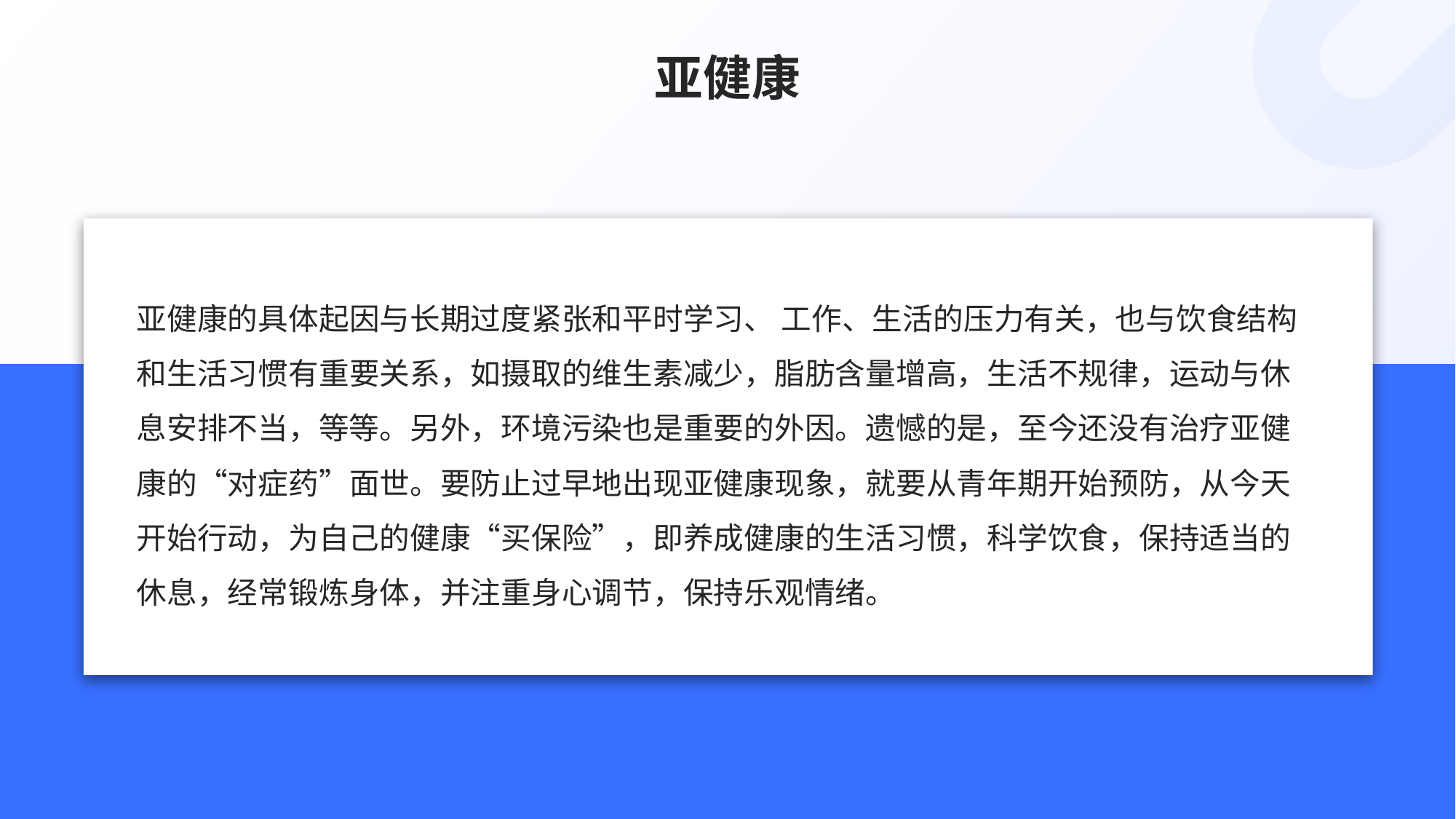

# 亚健康

亚健康的具体起因与长期过度紧张和平时学习、 工作、生活的压力有关，也与饮食结构和生活习惯有重要关系，如摄取的维生素减少，脂肪含量增高，生活不规律，运动与休息安排不当，等等。另外，环境污染也是重要的外因。遗憾的是，至今还没有治疗亚健康的“对症药”面世。要防止过早地出现亚健康现象，就要从青年期开始预防，从今天开始行动，为自己的健康“买保险”，即养成健康的生活习惯，科学饮食，保持适当的休息，经常锻炼身体，并注重身心调节，保持乐观情绪。